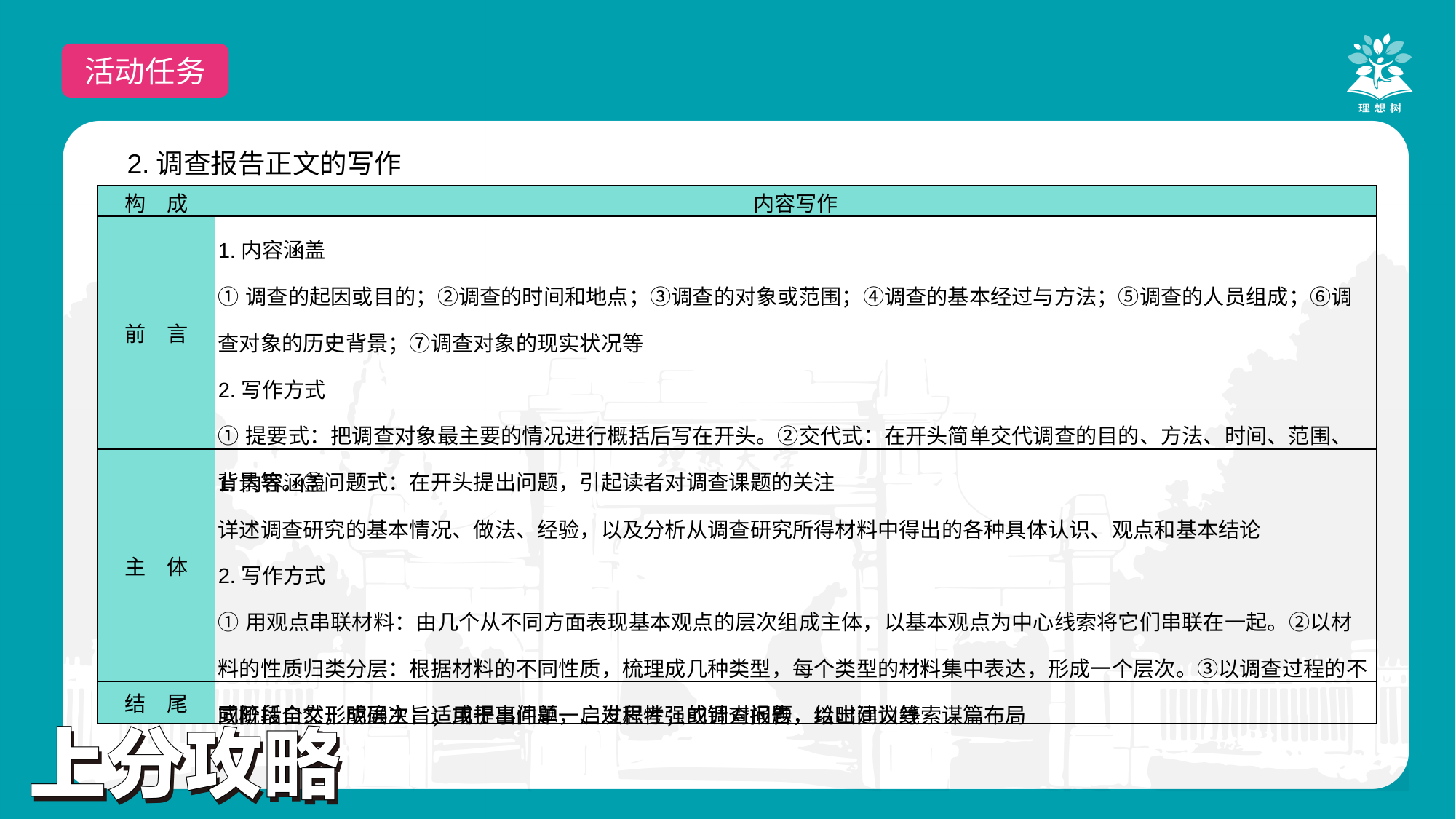

活动任务
2.调查报告正文的写作
| 构　成 | 内容写作 |
| --- | --- |
| 前　言 | 1.内容涵盖 ①调查的起因或目的；②调查的时间和地点；③调查的对象或范围；④调查的基本经过与方法；⑤调查的人员组成；⑥调查对象的历史背景；⑦调查对象的现实状况等 2.写作方式 ①提要式：把调查对象最主要的情况进行概括后写在开头。②交代式：在开头简单交代调查的目的、方法、时间、范围、背景等。③问题式：在开头提出问题，引起读者对调查课题的关注 |
| 主　体 | 1.内容涵盖 详述调查研究的基本情况、做法、经验，以及分析从调查研究所得材料中得出的各种具体认识、观点和基本结论 2.写作方式 ①用观点串联材料：由几个从不同方面表现基本观点的层次组成主体，以基本观点为中心线索将它们串联在一起。②以材料的性质归类分层：根据材料的不同性质，梳理成几种类型，每个类型的材料集中表达，形成一个层次。③以调查过程的不同阶段自然形成层次：适用于事件单一、过程性强的调查报告，以时间为线索谋篇布局 |
| 结　尾 | 或概括全文，明确主旨；或提出问题，启发思考；或针对问题，给出建议等 |